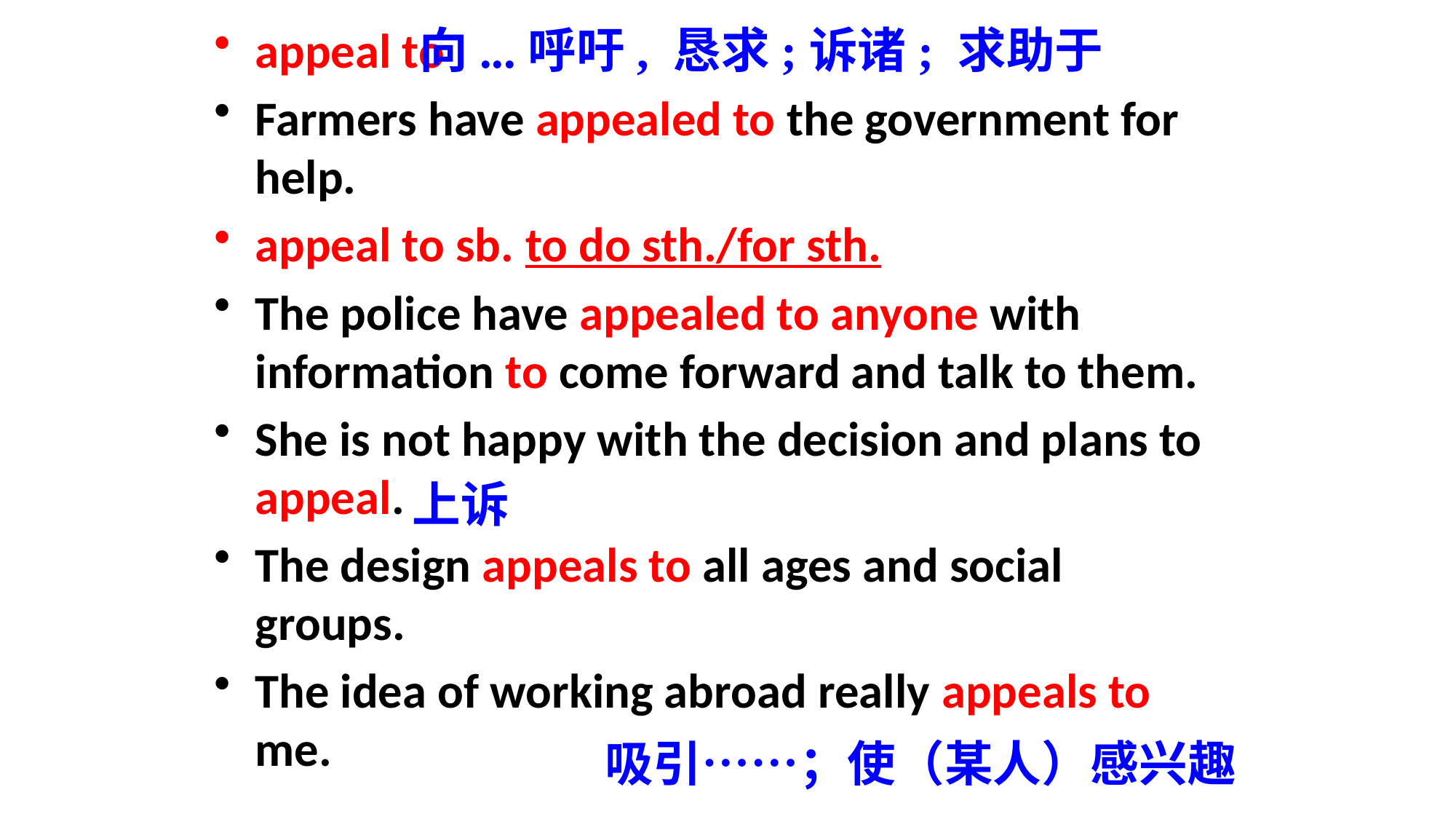

appeal to
Farmers have appealed to the government for help.
appeal to sb. to do sth./for sth.
The police have appealed to anyone with information to come forward and talk to them.
She is not happy with the decision and plans to appeal.
The design appeals to all ages and social groups.
The idea of working abroad really appeals to me.

向...呼吁, 恳求;诉诸; 求助于
上诉
吸引……；使（某人）感兴趣